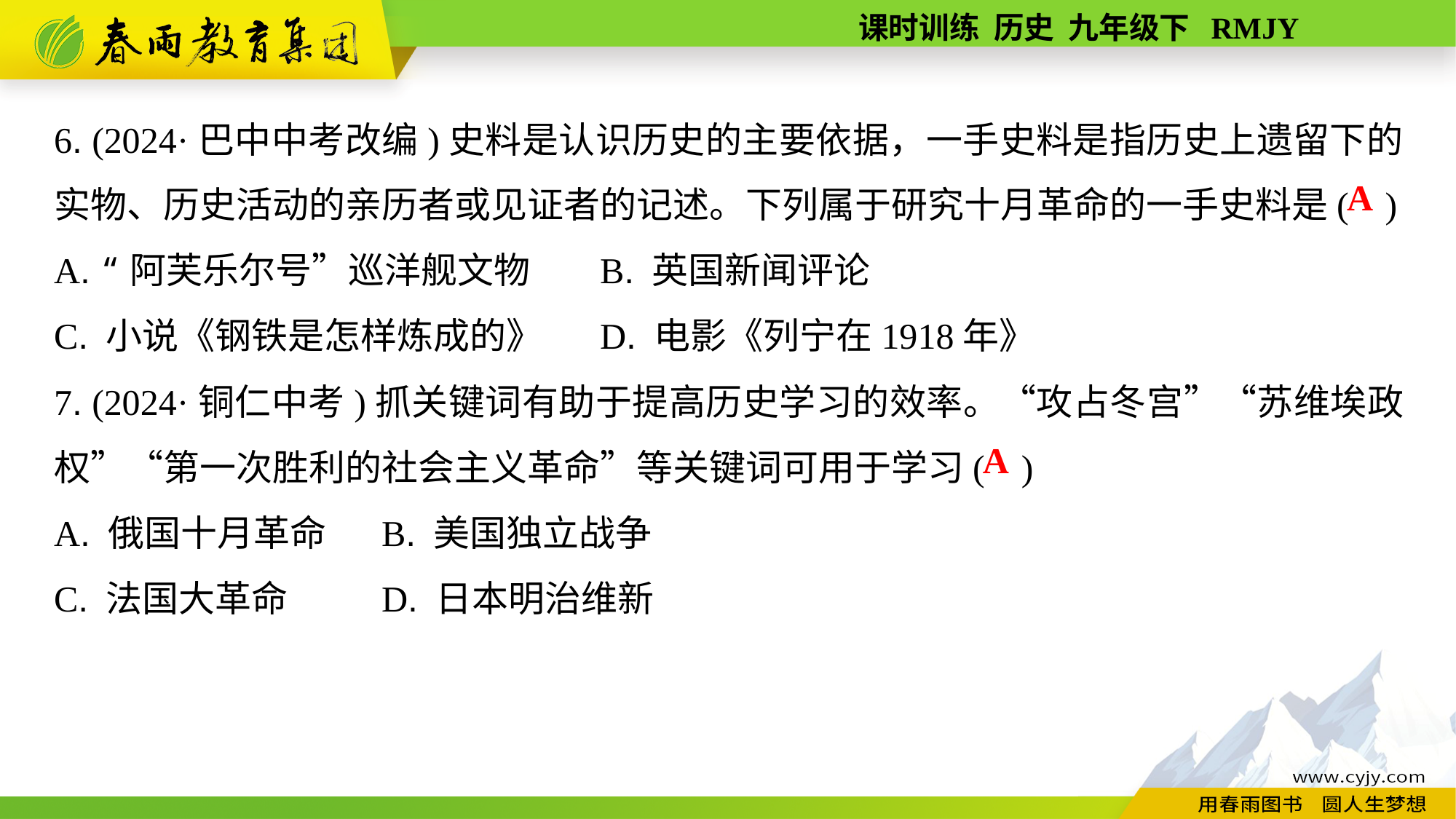

6. (2024·巴中中考改编)史料是认识历史的主要依据，一手史料是指历史上遗留下的实物、历史活动的亲历者或见证者的记述。下列属于研究十月革命的一手史料是(    )
A. “阿芙乐尔号”巡洋舰文物	B. 英国新闻评论
C. 小说《钢铁是怎样炼成的》	D. 电影《列宁在1918年》
7. (2024·铜仁中考)抓关键词有助于提高历史学习的效率。“攻占冬宫”“苏维埃政权”“第一次胜利的社会主义革命”等关键词可用于学习(    )
A. 俄国十月革命	B. 美国独立战争
C. 法国大革命	D. 日本明治维新
A
A